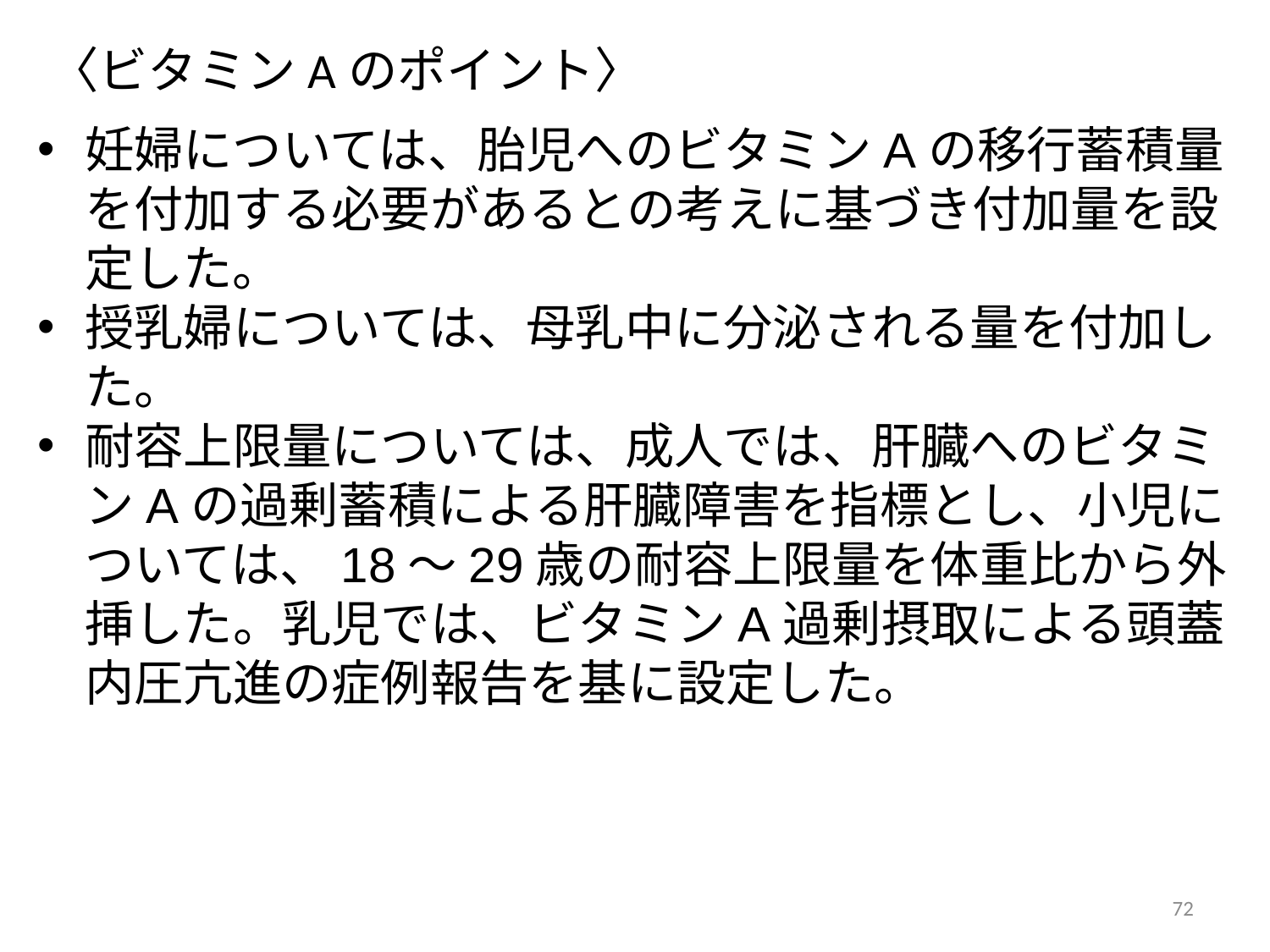

〈ビタミンAのポイント〉

妊婦については、胎児へのビタミンAの移行蓄積量を付加する必要があるとの考えに基づき付加量を設定した。
授乳婦については、母乳中に分泌される量を付加した。
耐容上限量については、成人では、肝臓へのビタミンAの過剰蓄積による肝臓障害を指標とし、小児については、18～29歳の耐容上限量を体重比から外挿した。乳児では、ビタミンA過剰摂取による頭蓋内圧亢進の症例報告を基に設定した。
72